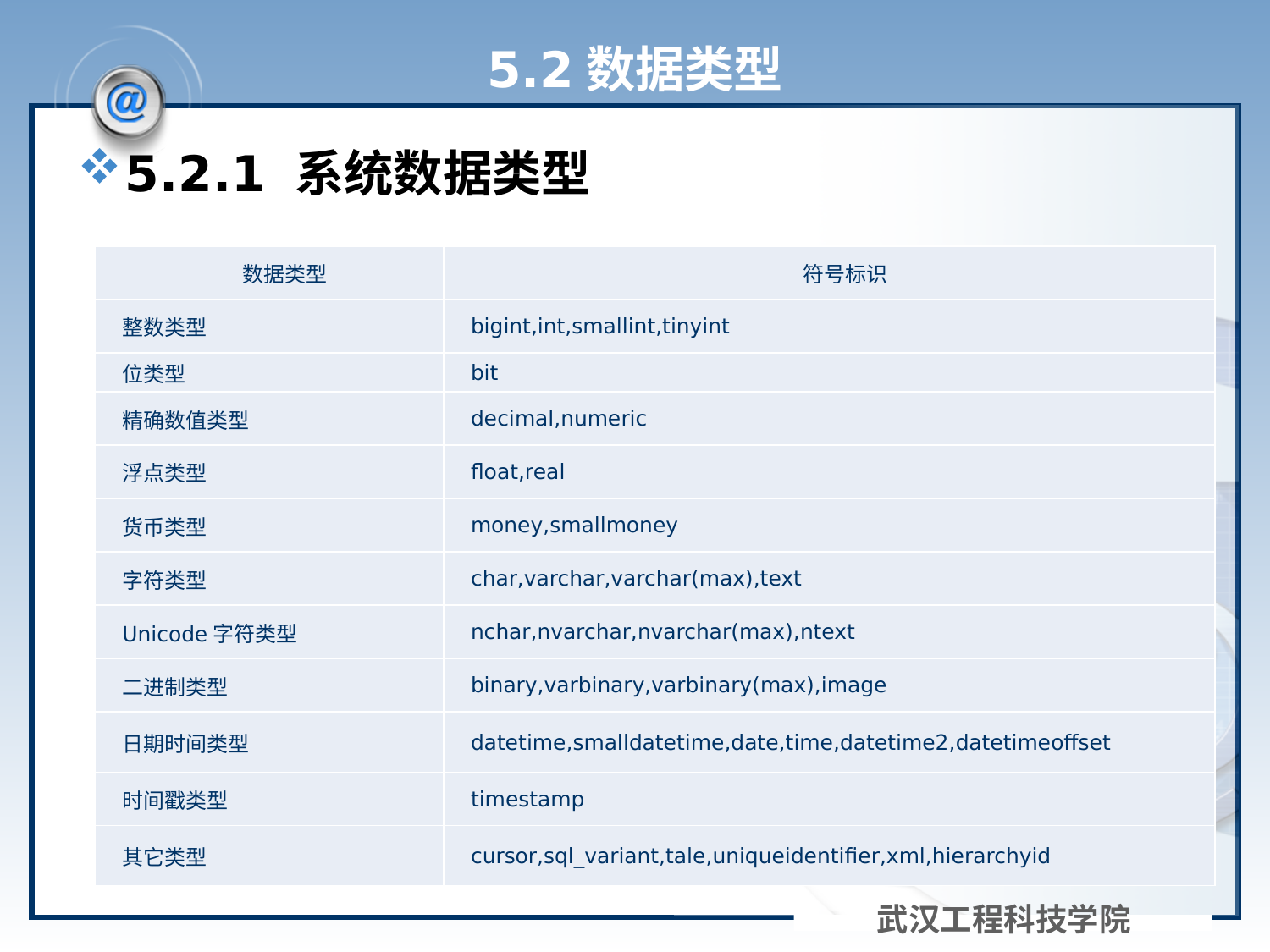

# 5.2数据类型
5.2.1 系统数据类型

| 数据类型 | 符号标识 |
| --- | --- |
| 整数类型 | bigint,int,smallint,tinyint |
| 位类型 | bit |
| 精确数值类型 | decimal,numeric |
| 浮点类型 | float,real |
| 货币类型 | money,smallmoney |
| 字符类型 | char,varchar,varchar(max),text |
| Unicode字符类型 | nchar,nvarchar,nvarchar(max),ntext |
| 二进制类型 | binary,varbinary,varbinary(max),image |
| 日期时间类型 | datetime,smalldatetime,date,time,datetime2,datetimeoffset |
| 时间戳类型 | timestamp |
| 其它类型 | cursor,sql\_variant,tale,uniqueidentifier,xml,hierarchyid |
武汉工程科技学院